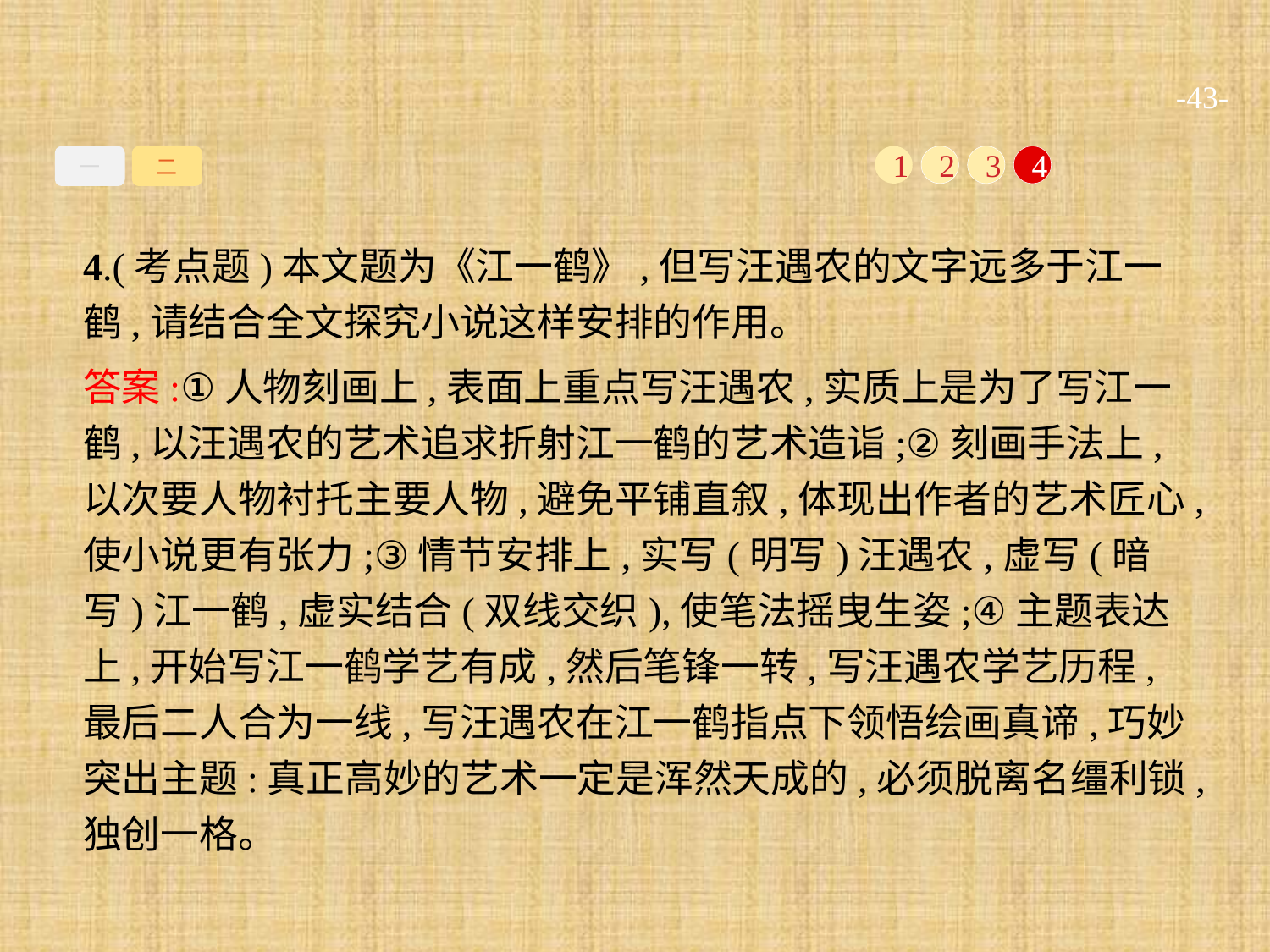

-43-
一
二
1
2
3
4
4.(考点题)本文题为《江一鹤》,但写汪遇农的文字远多于江一鹤,请结合全文探究小说这样安排的作用。
答案:①人物刻画上,表面上重点写汪遇农,实质上是为了写江一鹤,以汪遇农的艺术追求折射江一鹤的艺术造诣;②刻画手法上,以次要人物衬托主要人物,避免平铺直叙,体现出作者的艺术匠心,使小说更有张力;③情节安排上,实写(明写)汪遇农,虚写(暗写)江一鹤,虚实结合(双线交织),使笔法摇曳生姿;④主题表达上,开始写江一鹤学艺有成,然后笔锋一转,写汪遇农学艺历程,最后二人合为一线,写汪遇农在江一鹤指点下领悟绘画真谛,巧妙突出主题:真正高妙的艺术一定是浑然天成的,必须脱离名缰利锁,独创一格。